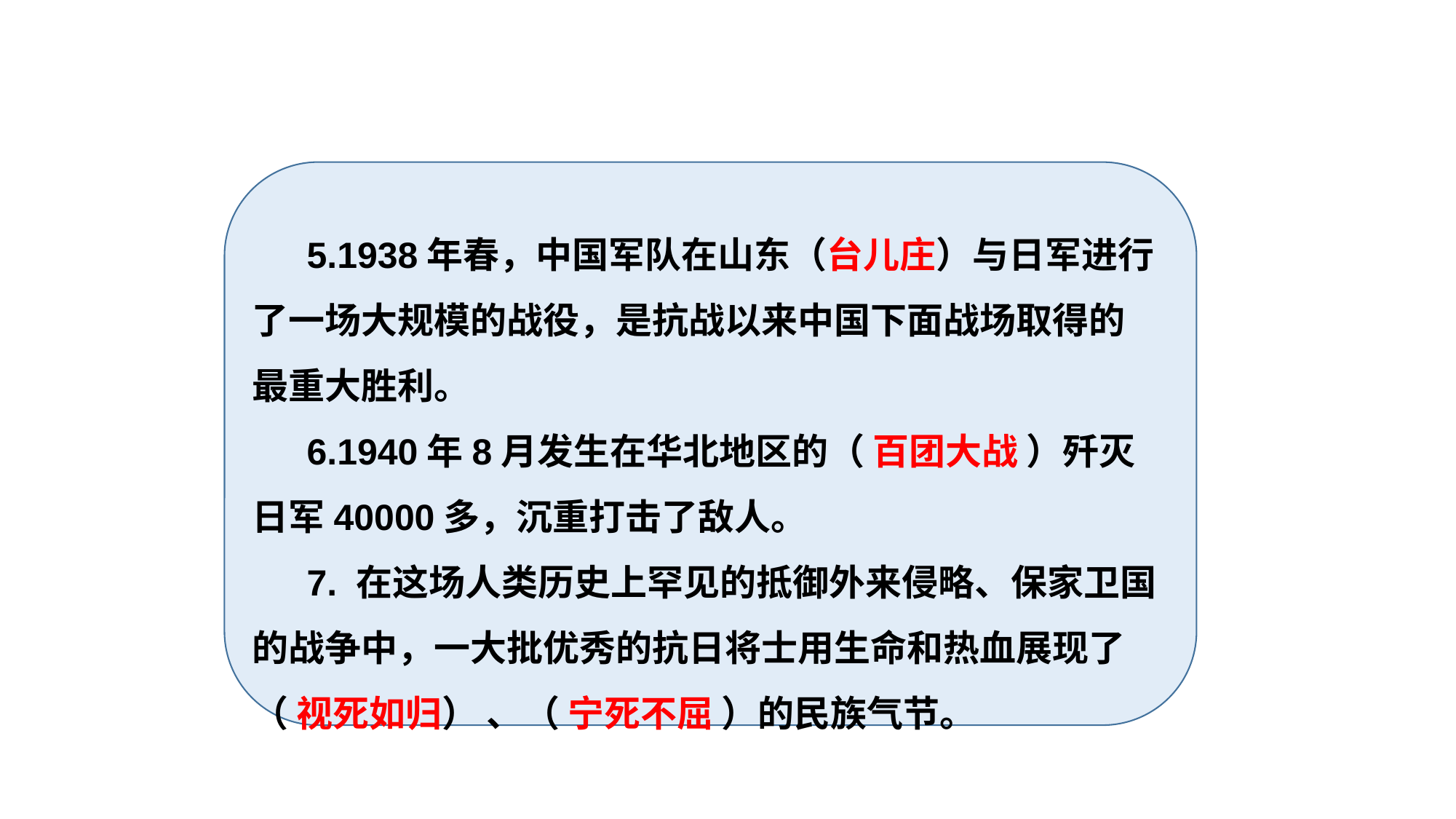

5.1938年春，中国军队在山东（台儿庄）与日军进行了一场大规模的战役，是抗战以来中国下面战场取得的最重大胜利。
6.1940年8月发生在华北地区的（ 百团大战 ）歼灭日军40000多，沉重打击了敌人。
7. 在这场人类历史上罕见的抵御外来侵略、保家卫国的战争中，一大批优秀的抗日将士用生命和热血展现了（ 视死如归） 、（ 宁死不屈 ）的民族气节。